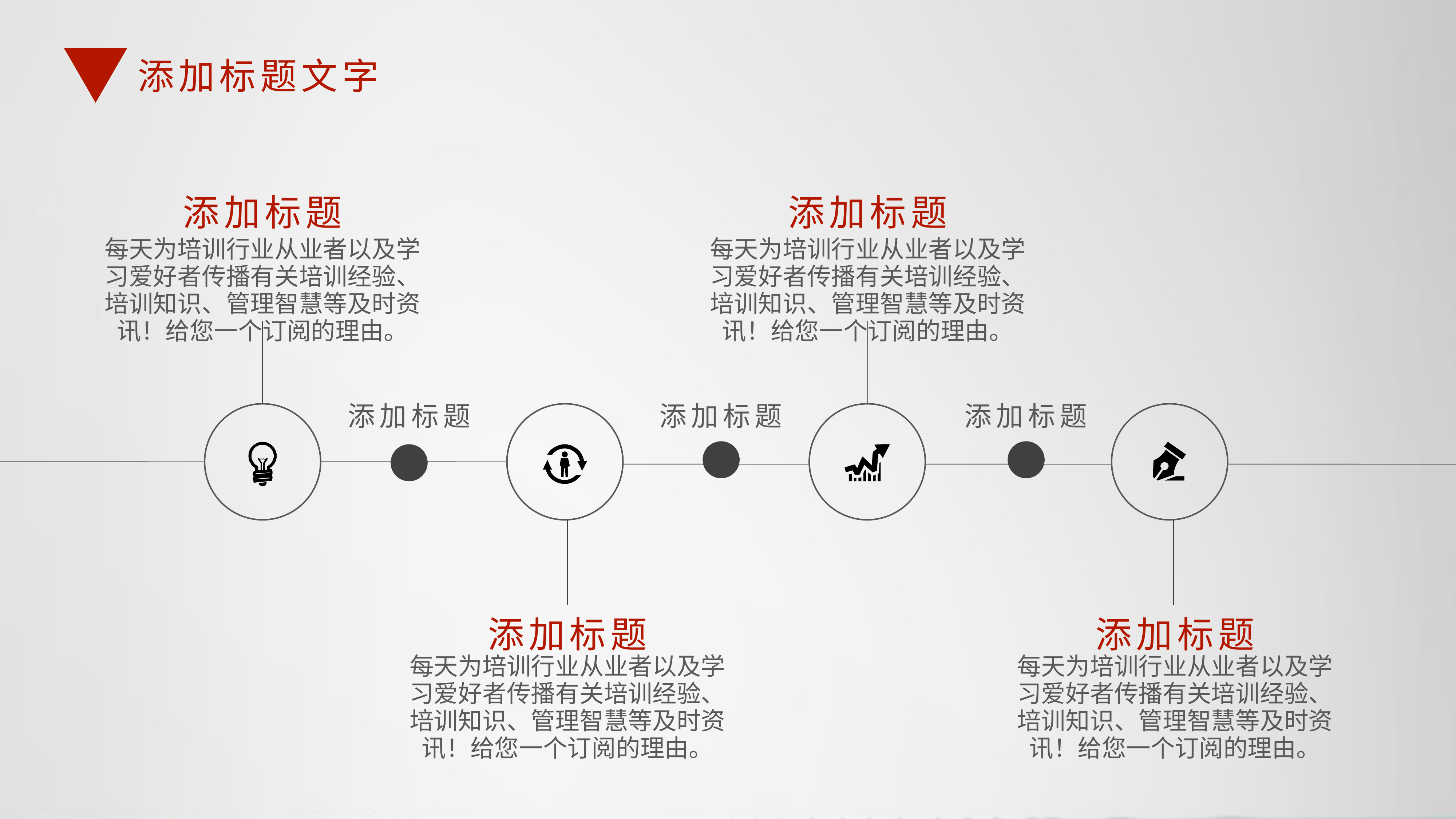

添加标题文字

添加标题
添加标题
每天为培训行业从业者以及学习爱好者传播有关培训经验、培训知识、管理智慧等及时资讯！给您一个订阅的理由。
每天为培训行业从业者以及学习爱好者传播有关培训经验、培训知识、管理智慧等及时资讯！给您一个订阅的理由。

添加标题
添加标题
添加标题

添加标题
添加标题
每天为培训行业从业者以及学习爱好者传播有关培训经验、培训知识、管理智慧等及时资讯！给您一个订阅的理由。
每天为培训行业从业者以及学习爱好者传播有关培训经验、培训知识、管理智慧等及时资讯！给您一个订阅的理由。